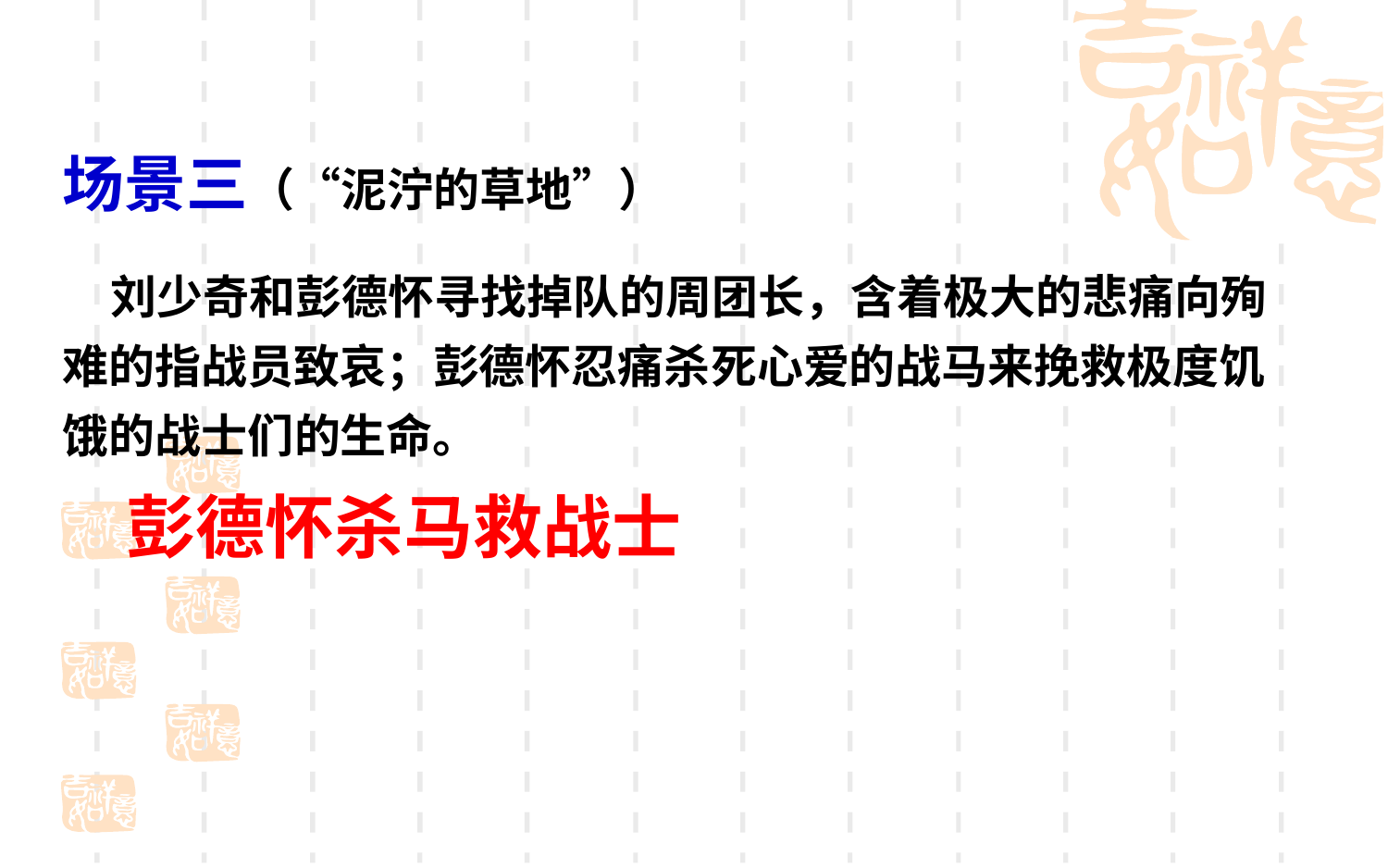

场景三（“泥泞的草地”）
     刘少奇和彭德怀寻找掉队的周团长，含着极大的悲痛向殉难的指战员致哀；彭德怀忍痛杀死心爱的战马来挽救极度饥饿的战士们的生命。
   彭德怀杀马救战士